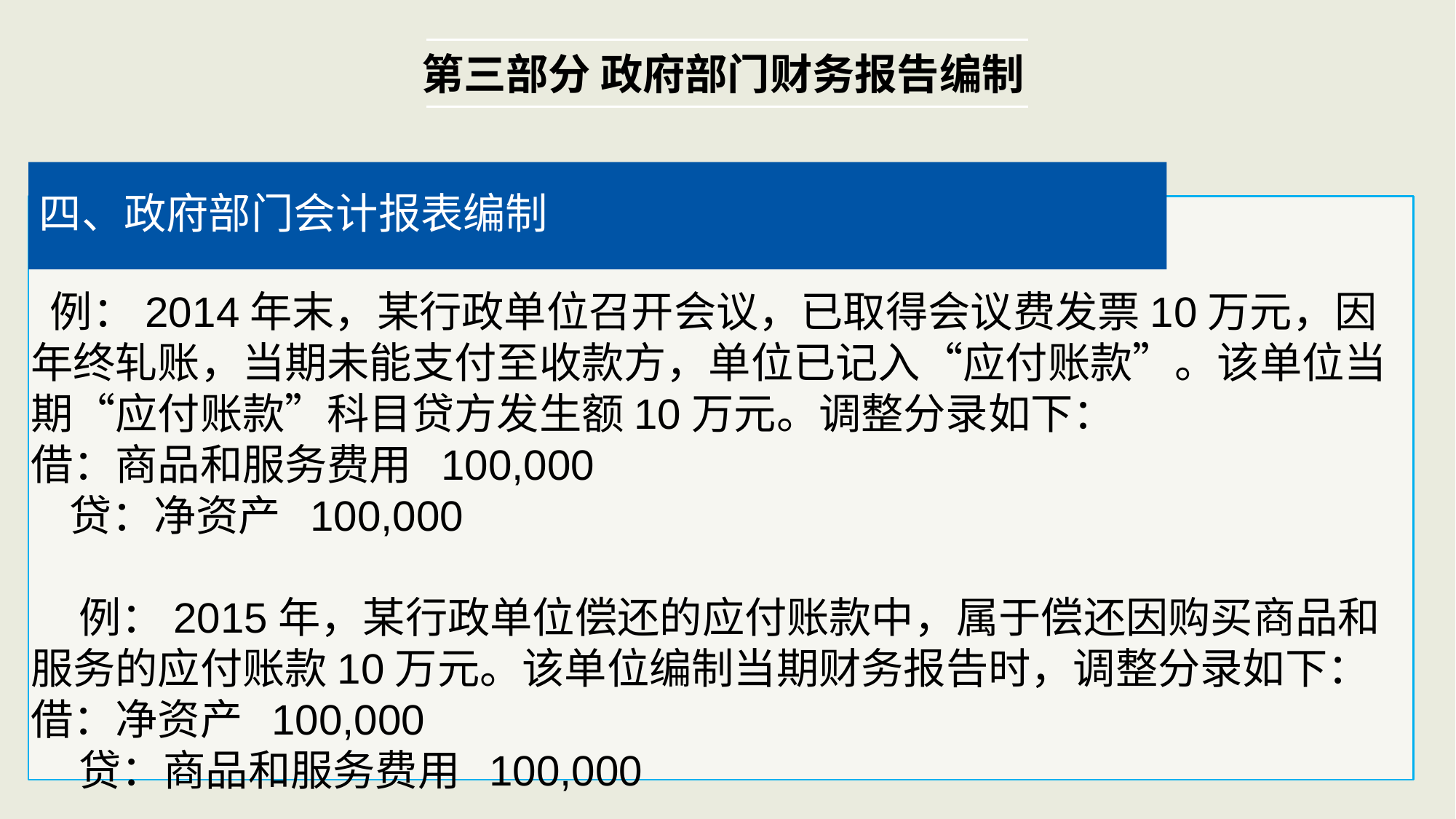

第三部分 政府部门财务报告编制

四、政府部门会计报表编制

 例：2014年末，某行政单位召开会议，已取得会议费发票10万元，因年终轧账，当期未能支付至收款方，单位已记入“应付账款”。该单位当期“应付账款”科目贷方发生额10万元。调整分录如下：
借：商品和服务费用  100,000
   贷：净资产  100,000

    例：2015年，某行政单位偿还的应付账款中，属于偿还因购买商品和服务的应付账款10万元。该单位编制当期财务报告时，调整分录如下：
借：净资产  100,000
    贷：商品和服务费用  100,000
84